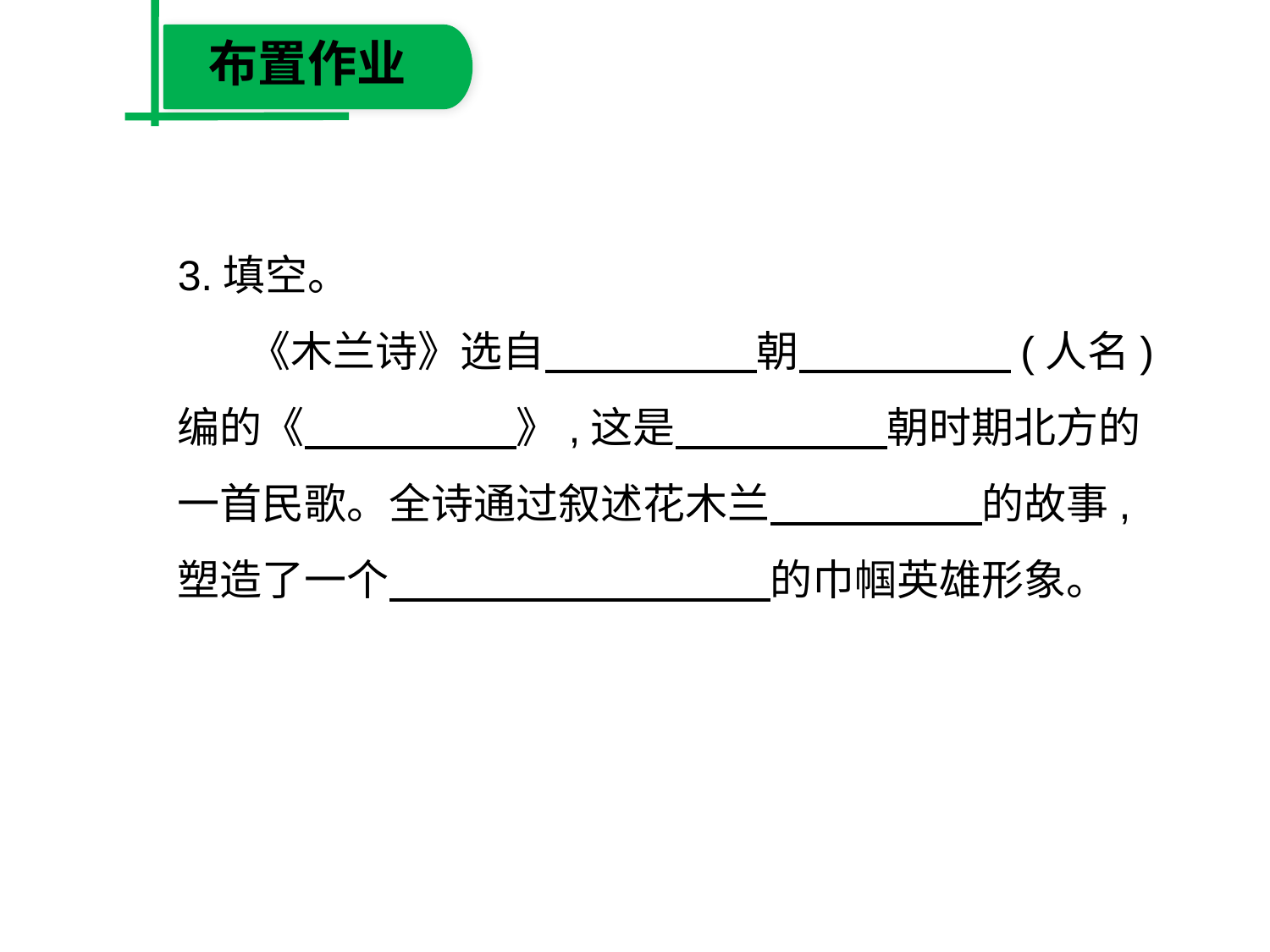

布置作业
3.填空。
　   《木兰诗》选自　　　　　朝　　　　　(人名)编的《　　　　　》,这是　　　　　朝时期北方的一首民歌。全诗通过叙述花木兰　　　　　的故事,塑造了一个　　　　　　　　　的巾帼英雄形象。